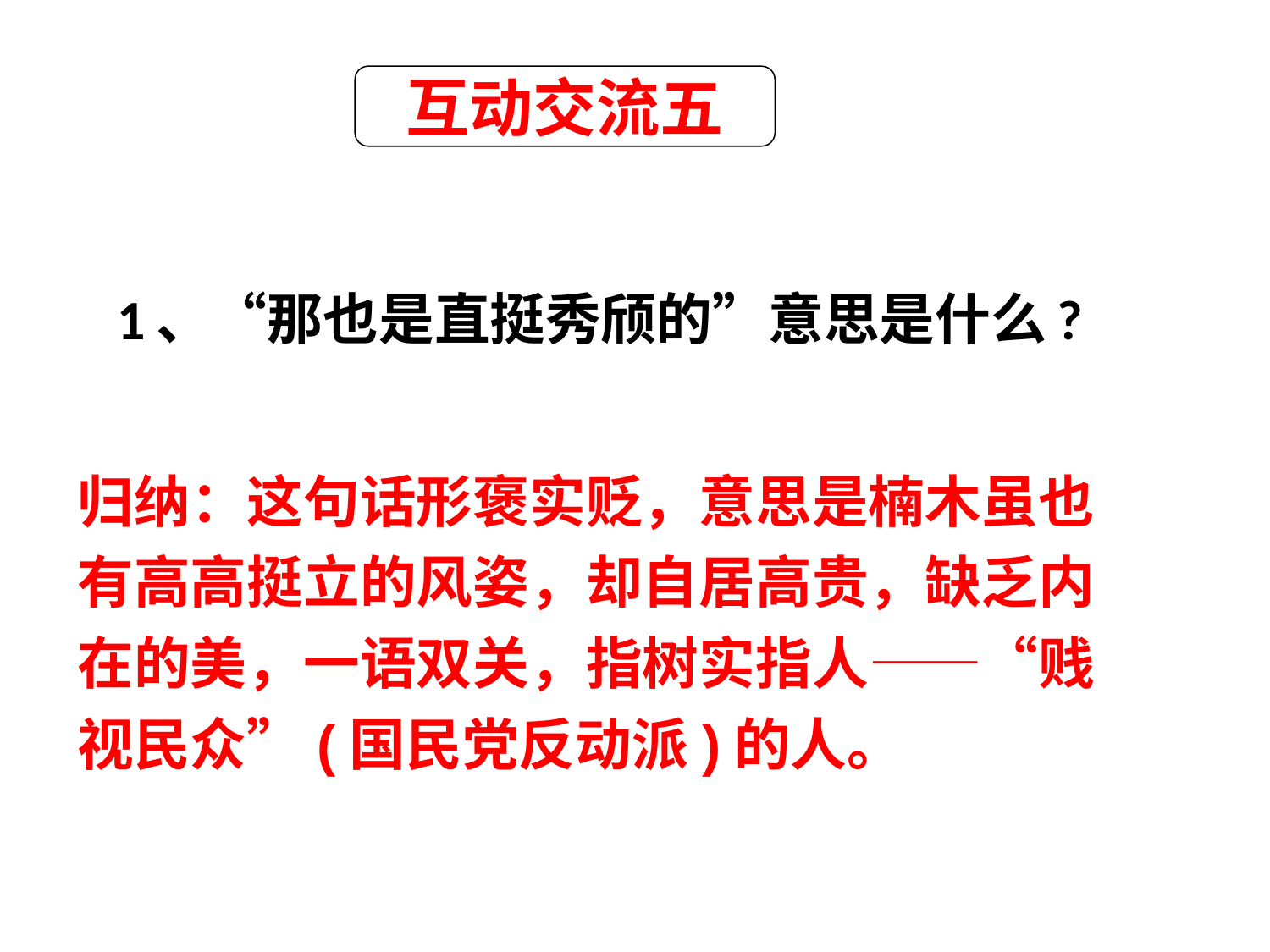

互动交流五
# 1、“那也是直挺秀颀的”意思是什么?

归纳：这句话形褒实贬，意思是楠木虽也有高高挺立的风姿，却自居高贵，缺乏内在的美，一语双关，指树实指人——“贱视民众”(国民党反动派)的人。